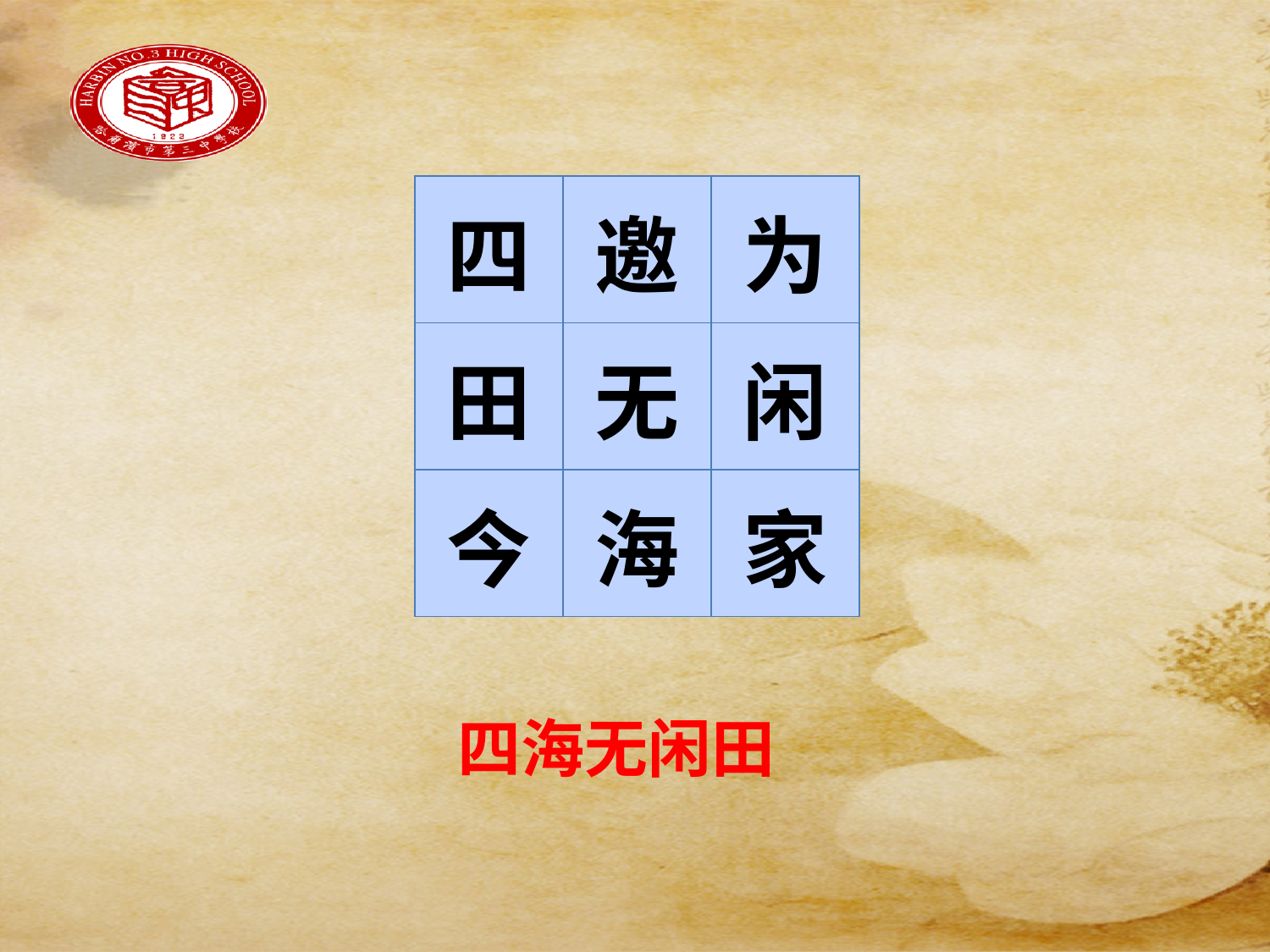

#
| 四 | 邀 | 为 |
| --- | --- | --- |
| 田 | 无 | 闲 |
| 今 | 海 | 家 |
四海无闲田